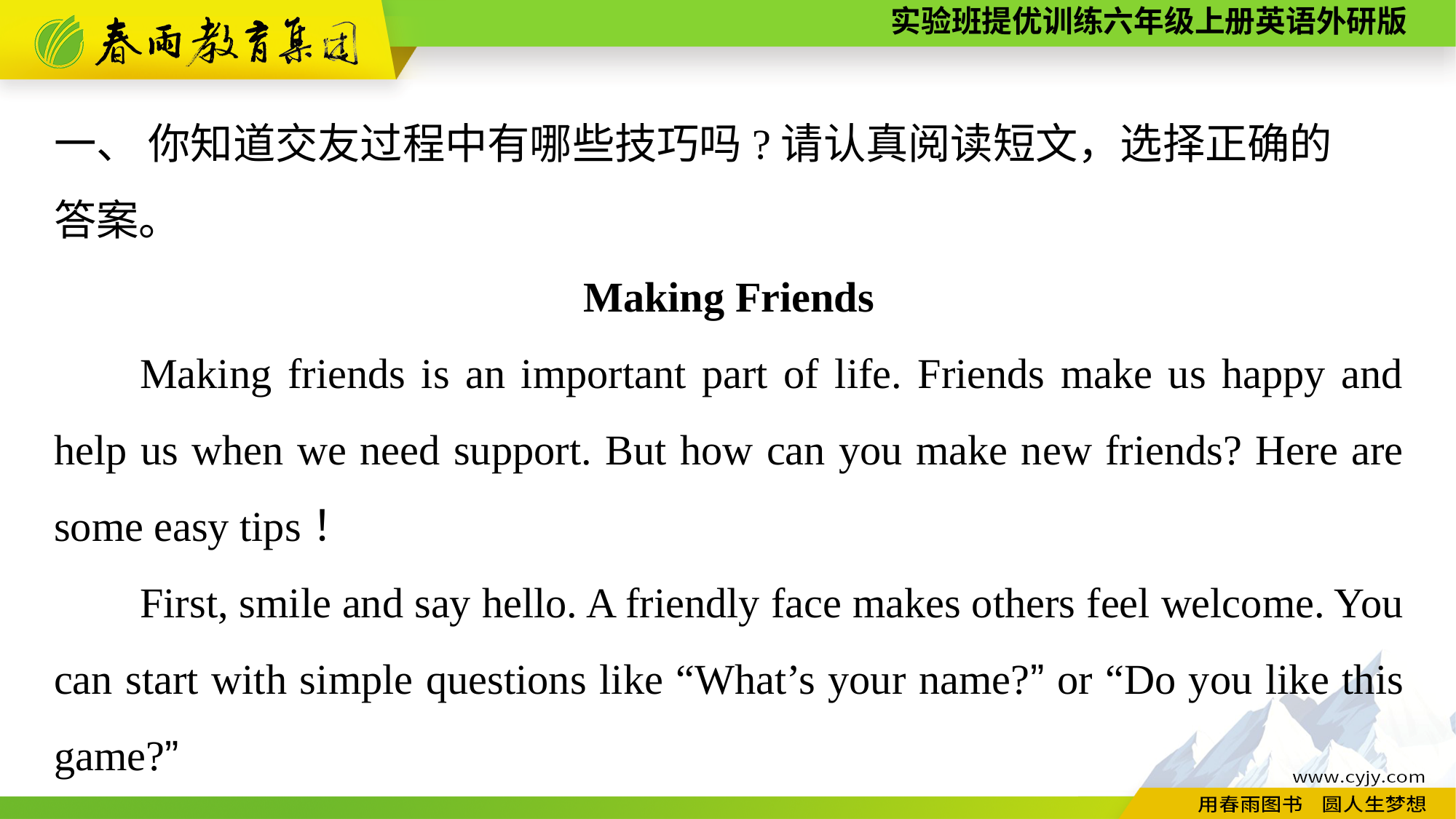

一、 你知道交友过程中有哪些技巧吗?请认真阅读短文，选择正确的
答案。
Making Friends
Making friends is an important part of life. Friends make us happy and help us when we need support. But how can you make new friends? Here are some easy tips！
First, smile and say hello. A friendly face makes others feel welcome. You can start with simple questions like “What’s your name?” or “Do you like this game?”